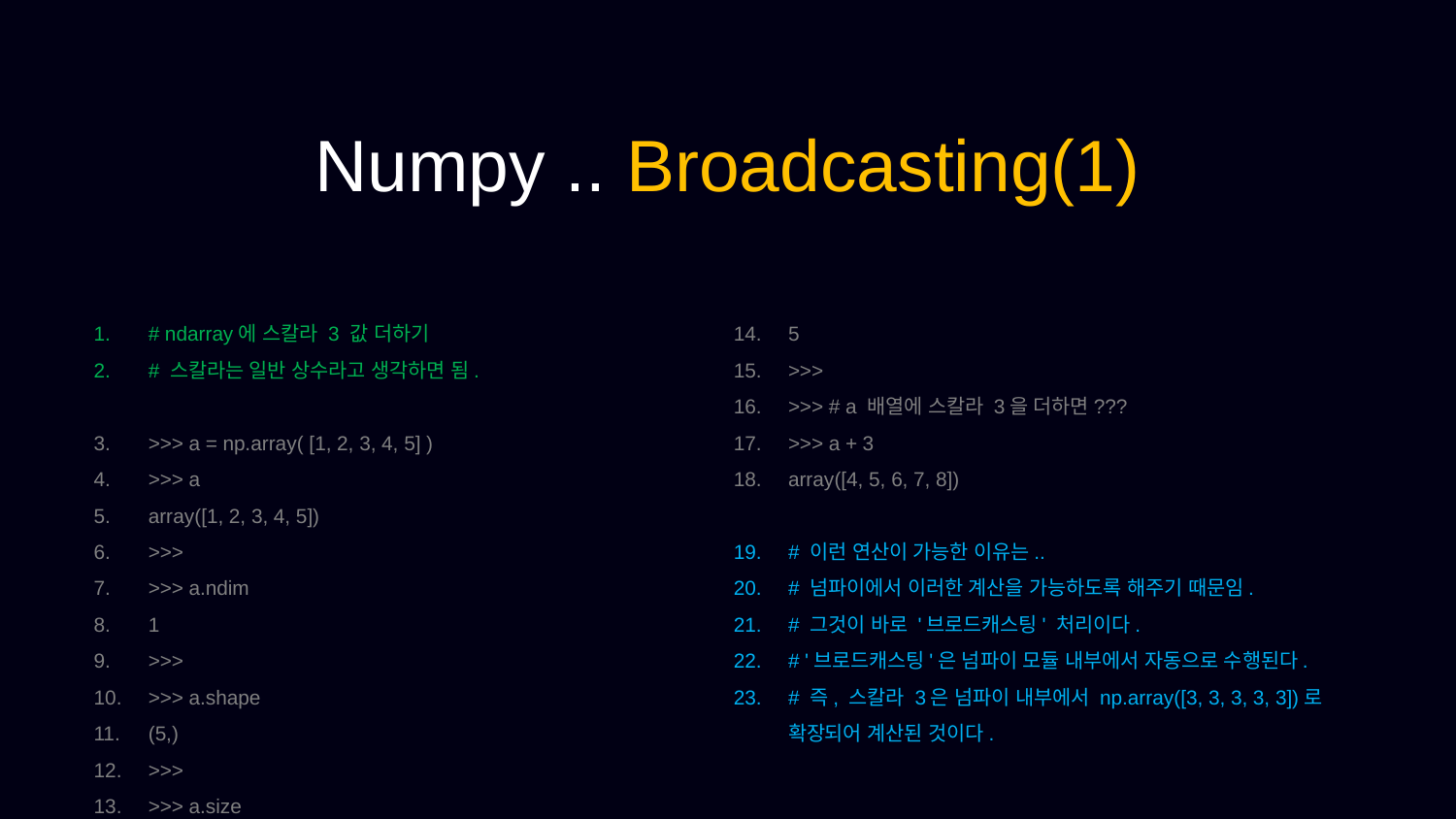

Numpy .. Broadcasting(1)
# ndarray에 스칼라 3 값 더하기
# 스칼라는 일반 상수라고 생각하면 됨.

>>> a = np.array( [1, 2, 3, 4, 5] )
>>> a
array([1, 2, 3, 4, 5])
>>>
>>> a.ndim
1
>>>
>>> a.shape
(5,)
>>>
>>> a.size
5
>>>
>>> # a 배열에 스칼라 3을 더하면???
>>> a + 3
array([4, 5, 6, 7, 8])

# 이런 연산이 가능한 이유는..
# 넘파이에서 이러한 계산을 가능하도록 해주기 때문임.
# 그것이 바로 '브로드캐스팅' 처리이다.
# '브로드캐스팅'은 넘파이 모듈 내부에서 자동으로 수행된다.
# 즉, 스칼라 3은 넘파이 내부에서 np.array([3, 3, 3, 3, 3])로 확장되어 계산된 것이다.